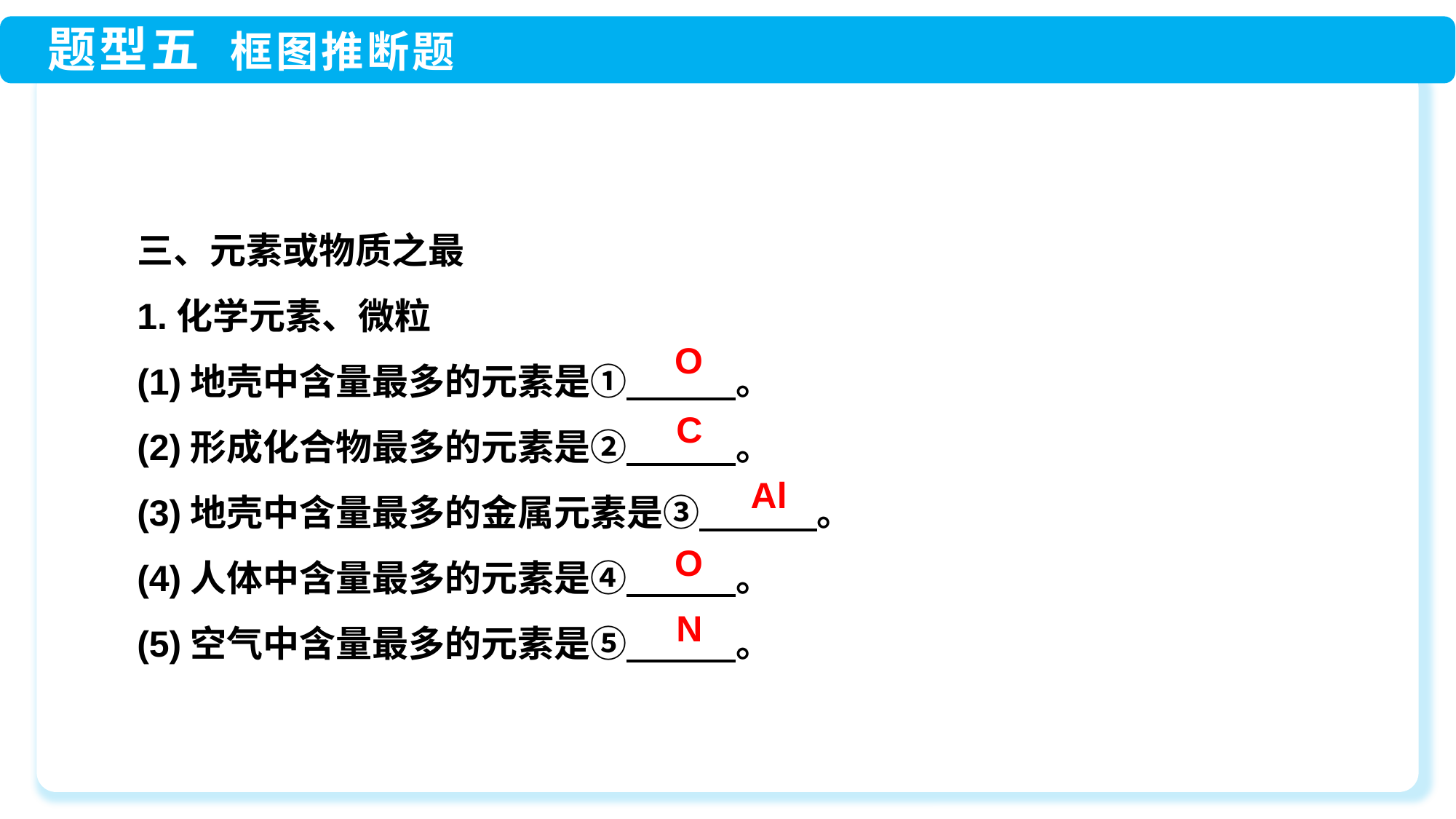

三、元素或物质之最
1.化学元素、微粒
(1)地壳中含量最多的元素是①　　　。
(2)形成化合物最多的元素是②　　　。
(3)地壳中含量最多的金属元素是③　　　 。
(4)人体中含量最多的元素是④　　　。
(5)空气中含量最多的元素是⑤　　　。
O
C
Al
O
N